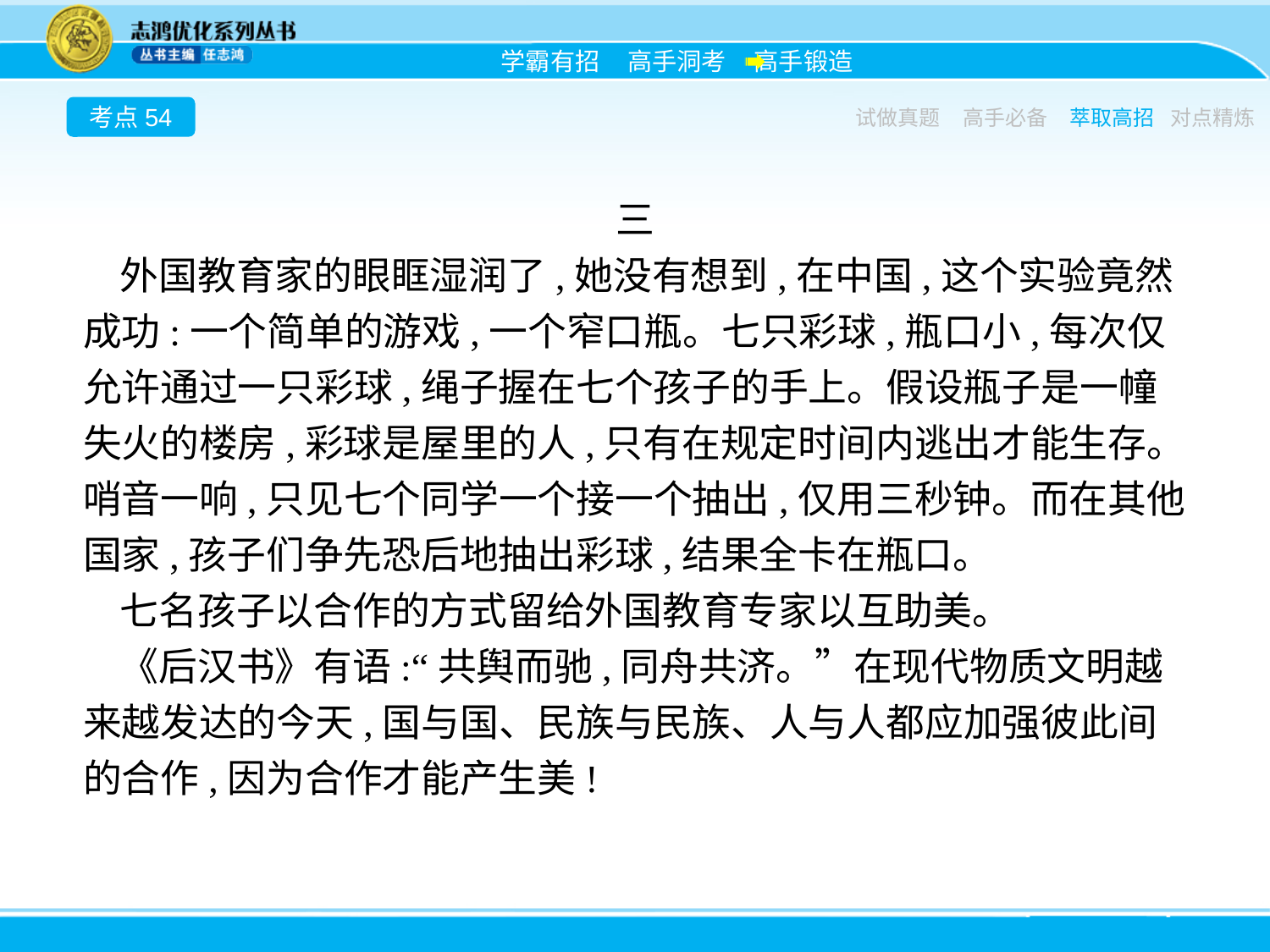

考点54
试做真题
高手必备
萃取高招
对点精炼
三
外国教育家的眼眶湿润了,她没有想到,在中国,这个实验竟然成功:一个简单的游戏,一个窄口瓶。七只彩球,瓶口小,每次仅允许通过一只彩球,绳子握在七个孩子的手上。假设瓶子是一幢失火的楼房,彩球是屋里的人,只有在规定时间内逃出才能生存。哨音一响,只见七个同学一个接一个抽出,仅用三秒钟。而在其他国家,孩子们争先恐后地抽出彩球,结果全卡在瓶口。
七名孩子以合作的方式留给外国教育专家以互助美。
《后汉书》有语:“共舆而驰,同舟共济。”在现代物质文明越来越发达的今天,国与国、民族与民族、人与人都应加强彼此间的合作,因为合作才能产生美!